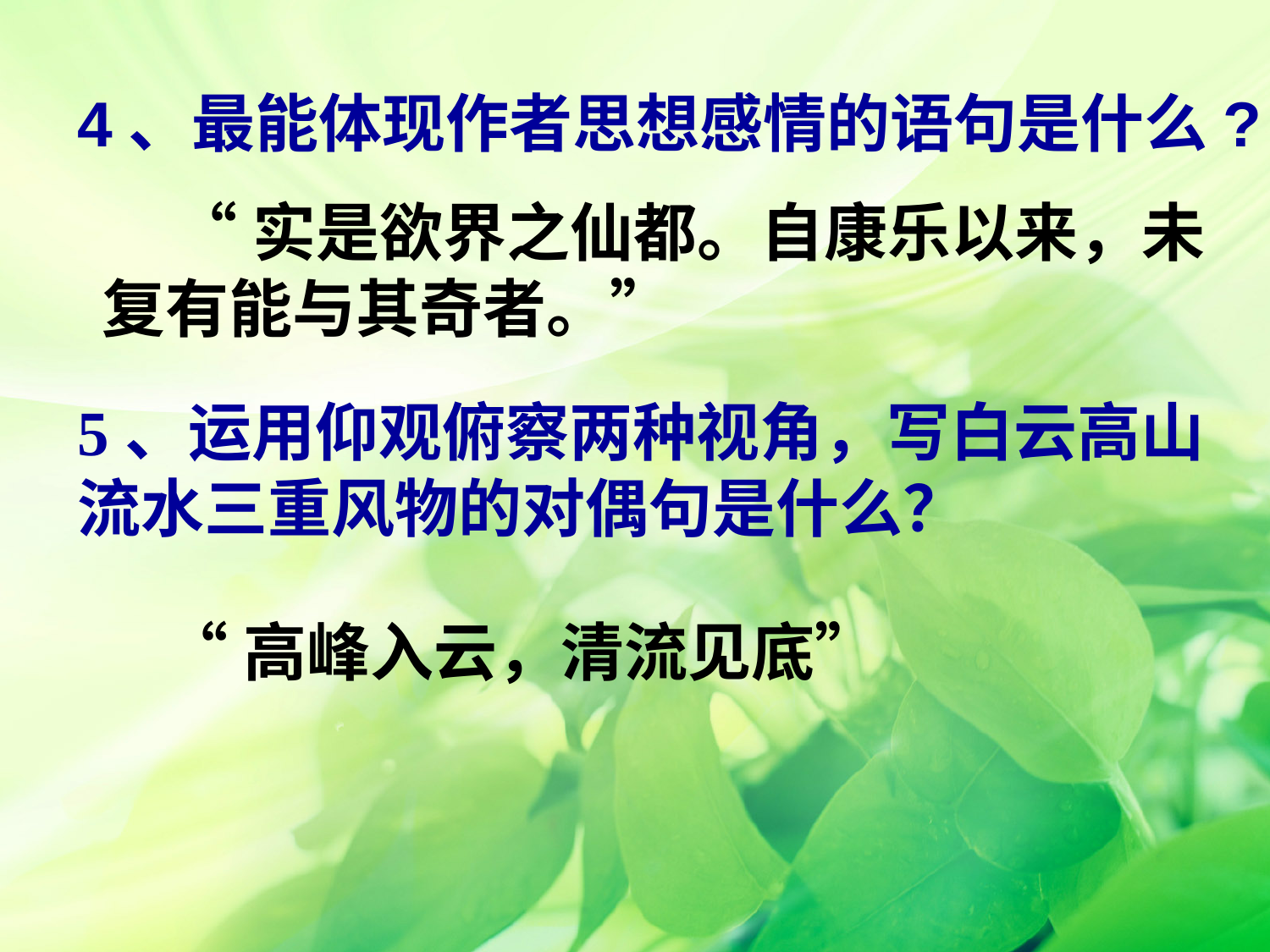

4、最能体现作者思想感情的语句是什么?
     “实是欲界之仙都。自康乐以来，未复有能与其奇者。”
5、运用仰观俯察两种视角，写白云高山流水三重风物的对偶句是什么？
 “高峰入云，清流见底”